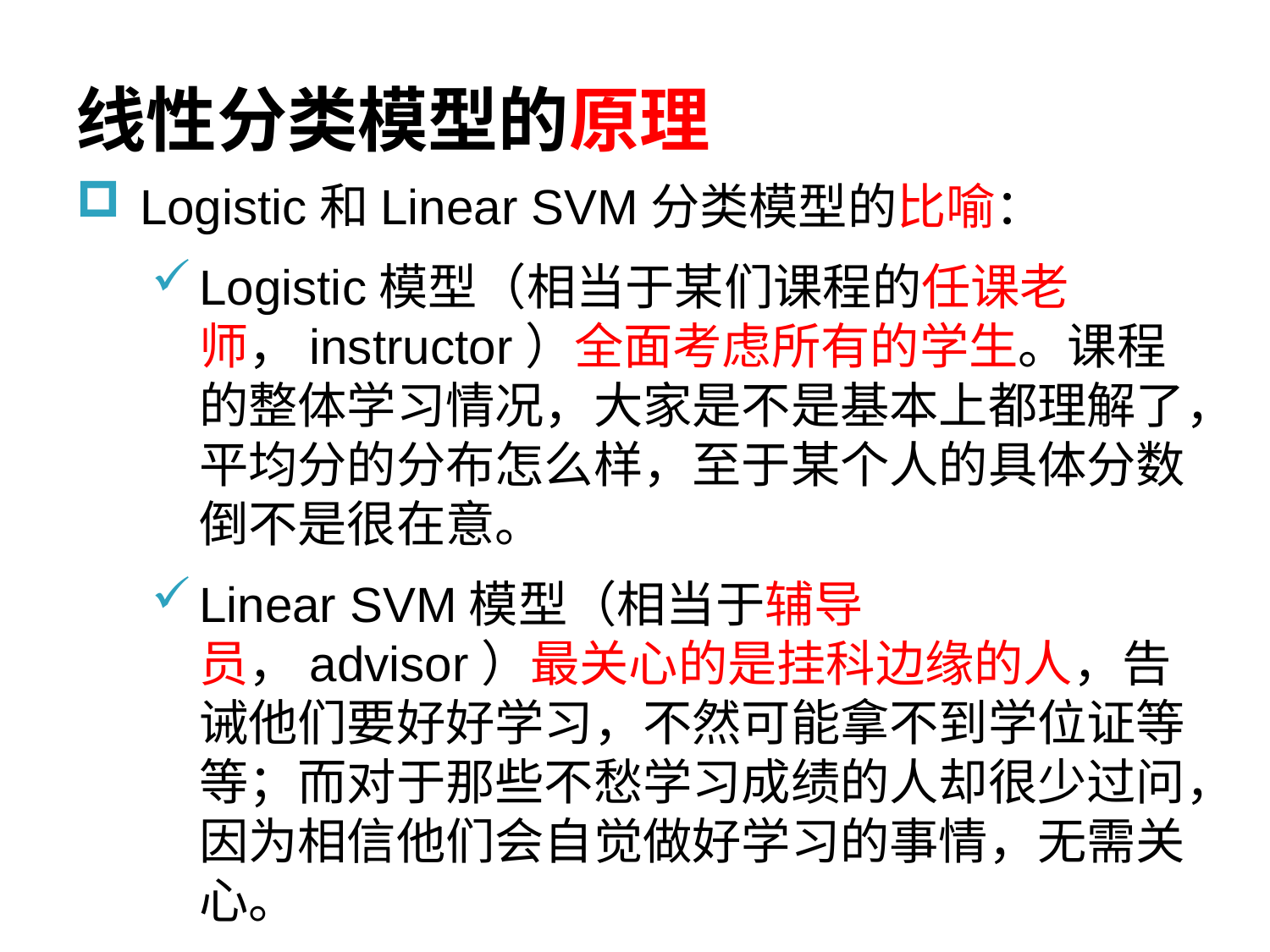

# 线性分类模型的原理
Logistic和Linear SVM分类模型的比喻：
Logistic模型（相当于某们课程的任课老师，instructor）全面考虑所有的学生。课程的整体学习情况，大家是不是基本上都理解了，平均分的分布怎么样，至于某个人的具体分数倒不是很在意。
Linear SVM模型（相当于辅导员，advisor）最关心的是挂科边缘的人，告诫他们要好好学习，不然可能拿不到学位证等等；而对于那些不愁学习成绩的人却很少过问，因为相信他们会自觉做好学习的事情，无需关心。